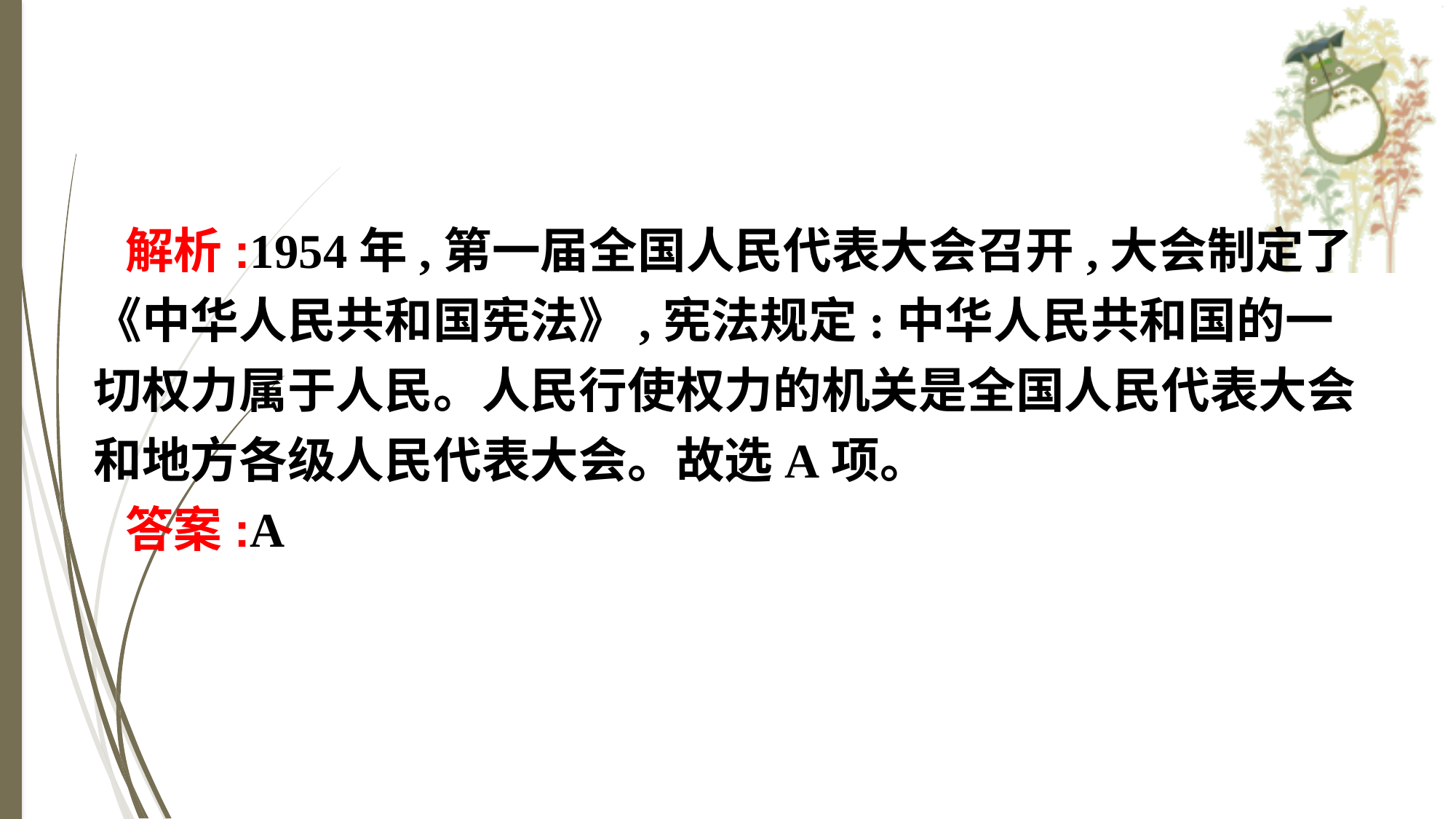

解析:1954年,第一届全国人民代表大会召开,大会制定了《中华人民共和国宪法》,宪法规定:中华人民共和国的一切权力属于人民。人民行使权力的机关是全国人民代表大会和地方各级人民代表大会。故选A项。
答案:A